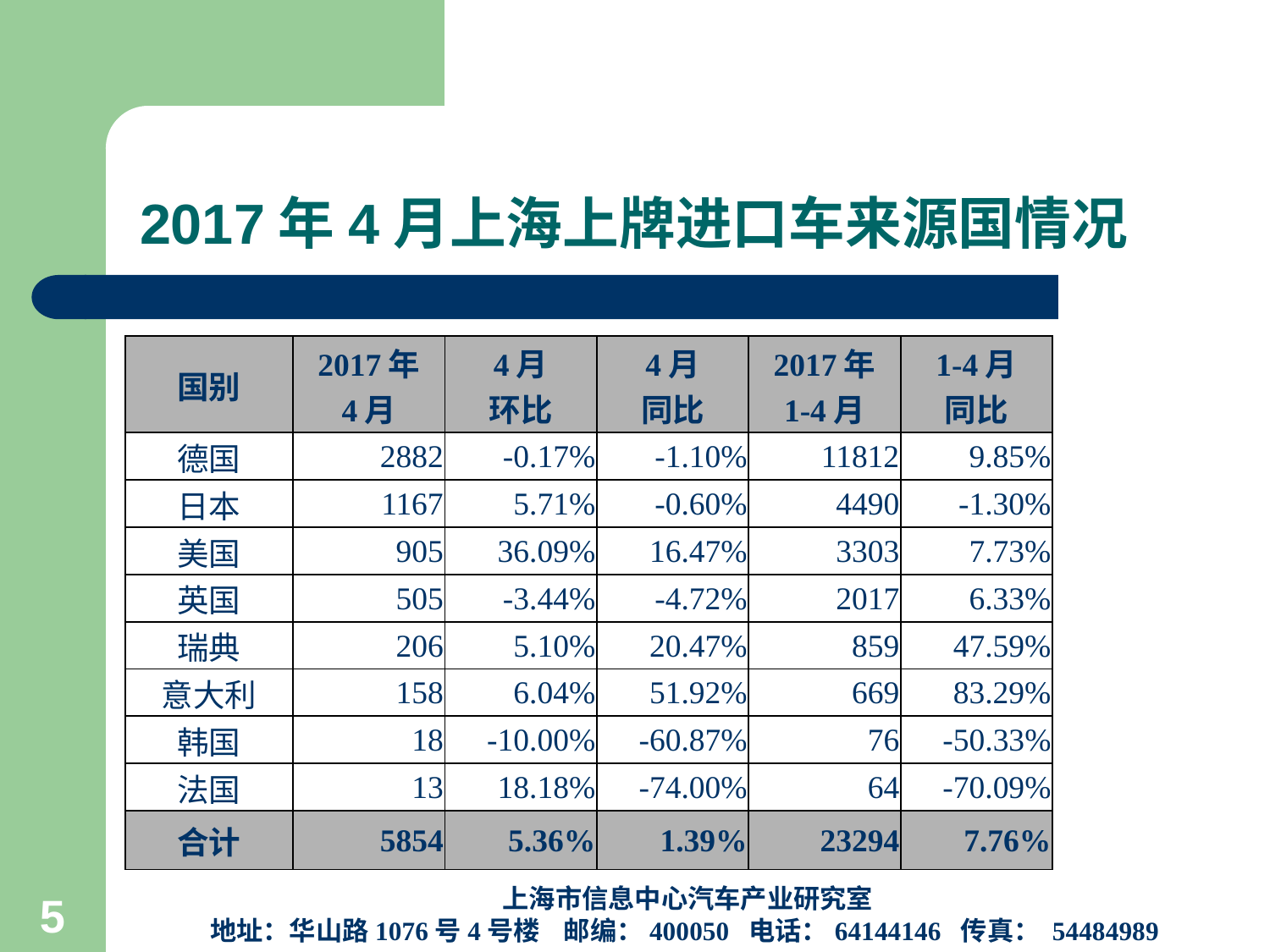

# 2017年4月上海上牌进口车来源国情况
| 国别 | 2017年 4月 | 4月 环比 | 4月 同比 | 2017年 1-4月 | 1-4月 同比 |
| --- | --- | --- | --- | --- | --- |
| 德国 | 2882 | -0.17% | -1.10% | 11812 | 9.85% |
| 日本 | 1167 | 5.71% | -0.60% | 4490 | -1.30% |
| 美国 | 905 | 36.09% | 16.47% | 3303 | 7.73% |
| 英国 | 505 | -3.44% | -4.72% | 2017 | 6.33% |
| 瑞典 | 206 | 5.10% | 20.47% | 859 | 47.59% |
| 意大利 | 158 | 6.04% | 51.92% | 669 | 83.29% |
| 韩国 | 18 | -10.00% | -60.87% | 76 | -50.33% |
| 法国 | 13 | 18.18% | -74.00% | 64 | -70.09% |
| 合计 | 5854 | 5.36% | 1.39% | 23294 | 7.76% |
上海市信息中心汽车产业研究室
地址：华山路1076号4号楼    邮编：400050  电话：64144146  传真： 54484989
5